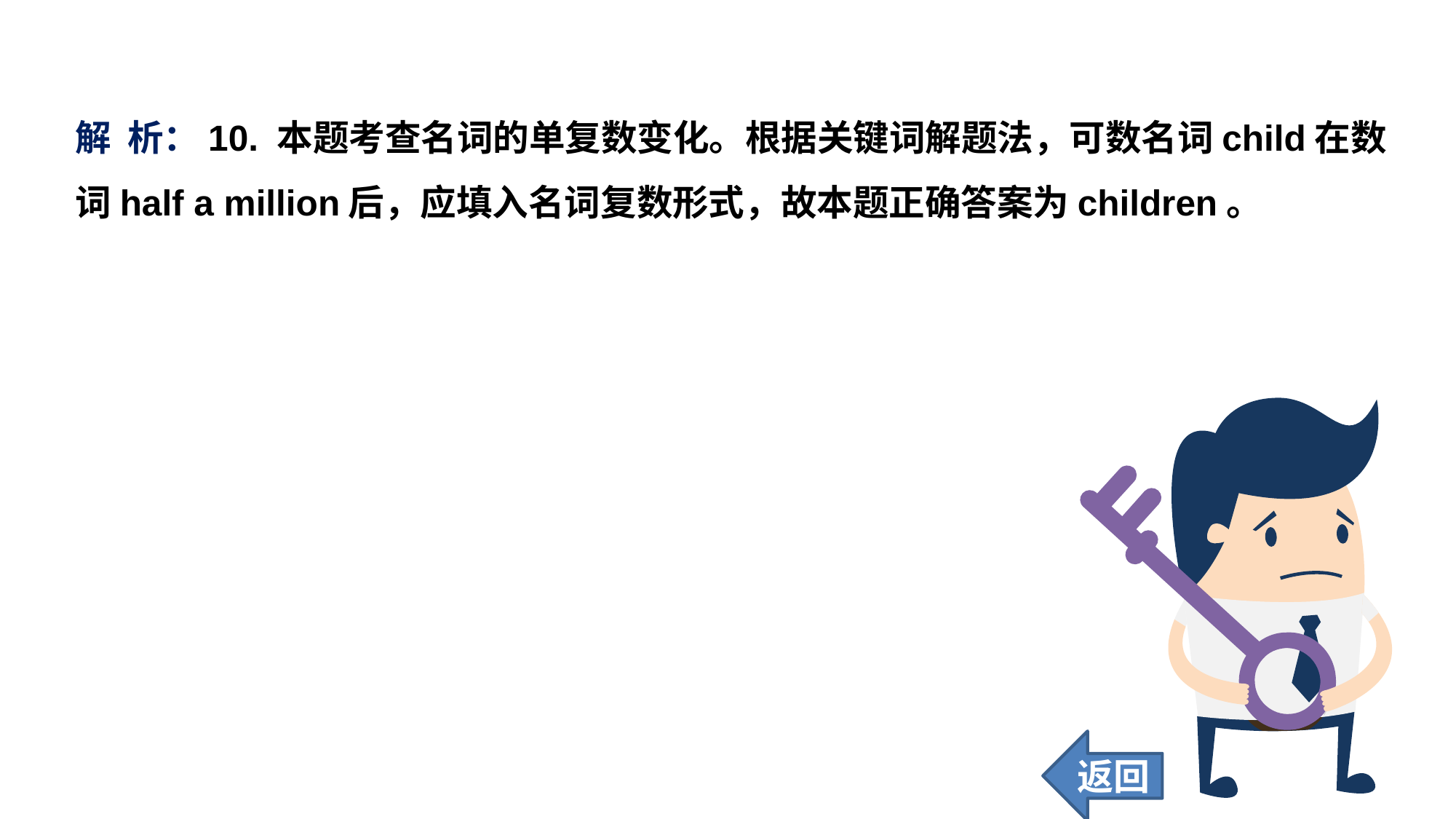

解  析：10. 本题考查名词的单复数变化。根据关键词解题法，可数名词child在数词half a million后，应填入名词复数形式，故本题正确答案为children。

返回
87